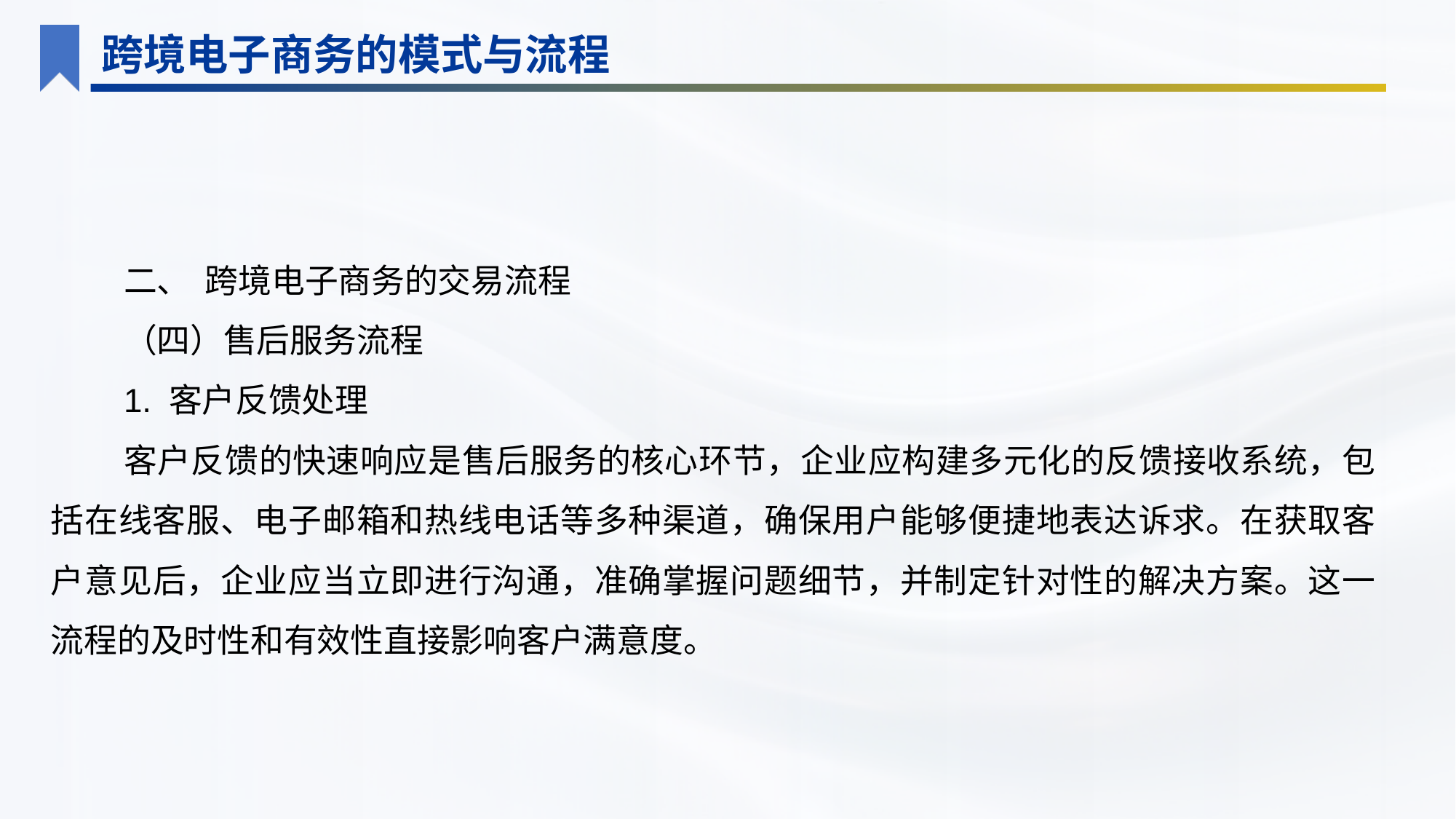

跨境电子商务的模式与流程
二、  跨境电子商务的交易流程
（四）售后服务流程
1. 客户反馈处理
客户反馈的快速响应是售后服务的核心环节，企业应构建多元化的反馈接收系统，包括在线客服、电子邮箱和热线电话等多种渠道，确保用户能够便捷地表达诉求。在获取客户意见后，企业应当立即进行沟通，准确掌握问题细节，并制定针对性的解决方案。这一流程的及时性和有效性直接影响客户满意度。